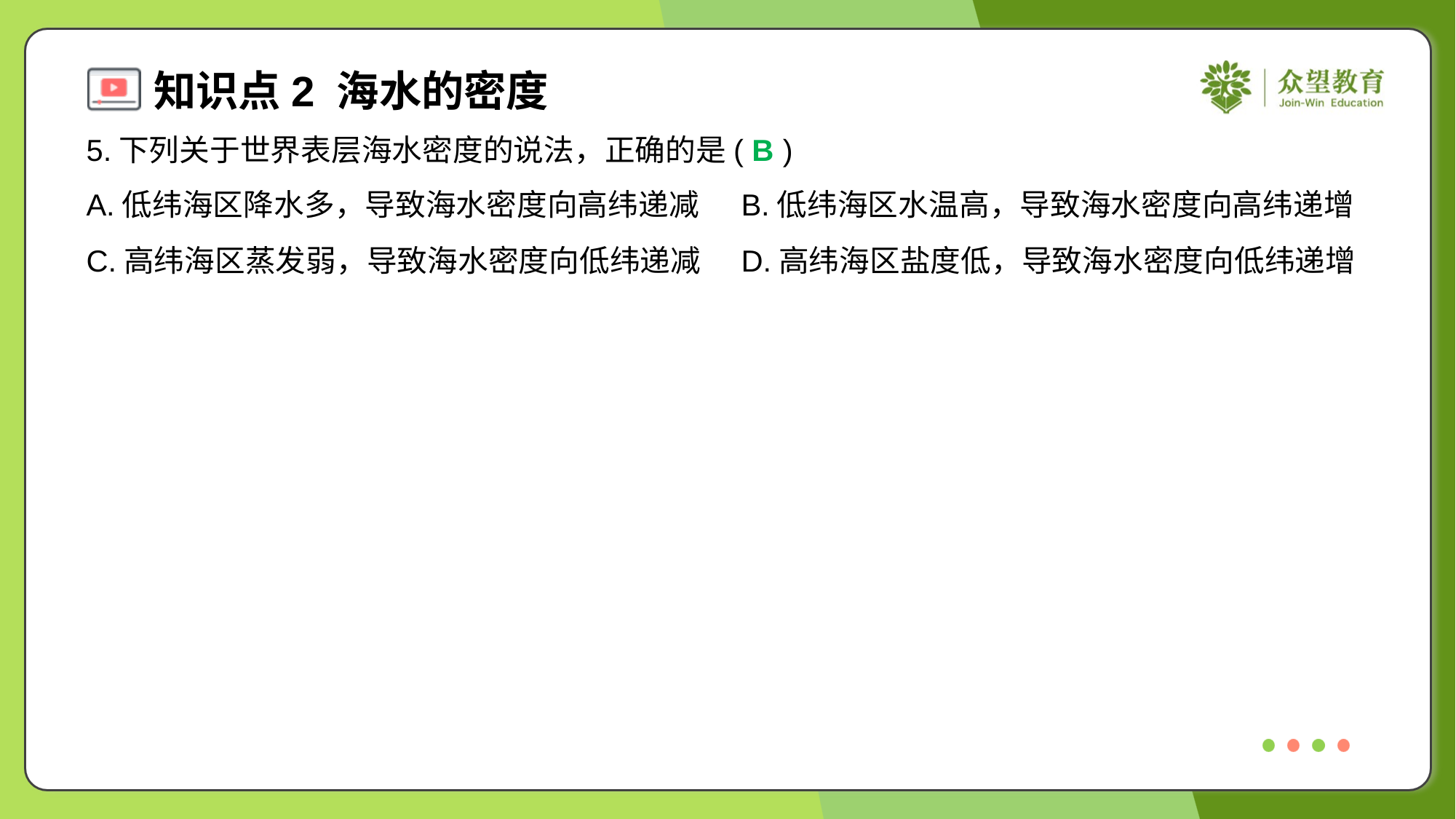

5.下列关于世界表层海水密度的说法，正确的是(     )
B
A.低纬海区降水多，导致海水密度向高纬递减	B.低纬海区水温高，导致海水密度向高纬递增
C.高纬海区蒸发弱，导致海水密度向低纬递减	D.高纬海区盐度低，导致海水密度向低纬递增